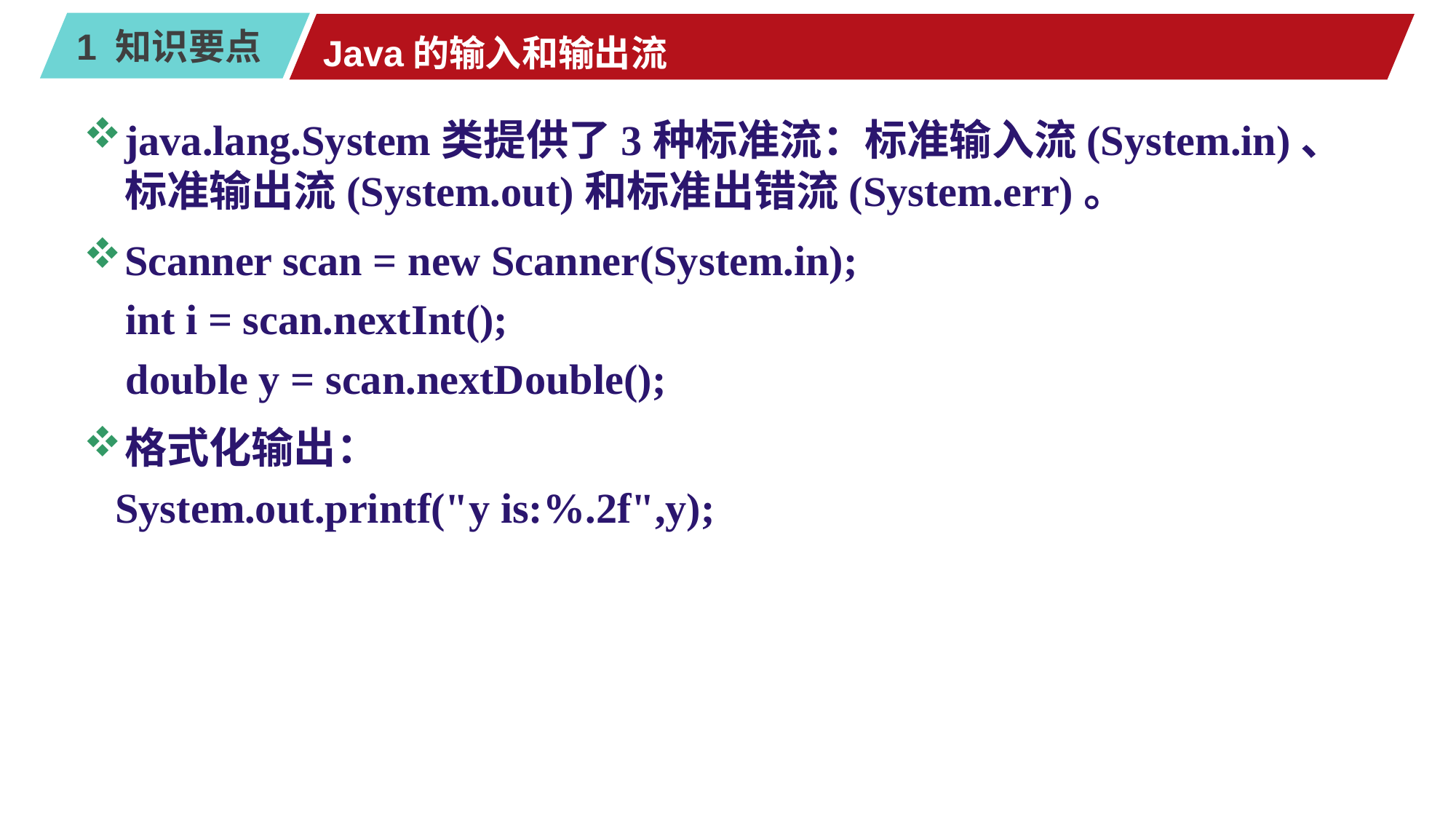

# Java的输入和输出流
java.lang.System类提供了3种标准流：标准输入流(System.in)、标准输出流(System.out)和标准出错流(System.err)。
Scanner scan = new Scanner(System.in);
    int i = scan.nextInt();
    double y = scan.nextDouble();
格式化输出：
   System.out.printf("y is:%.2f",y);